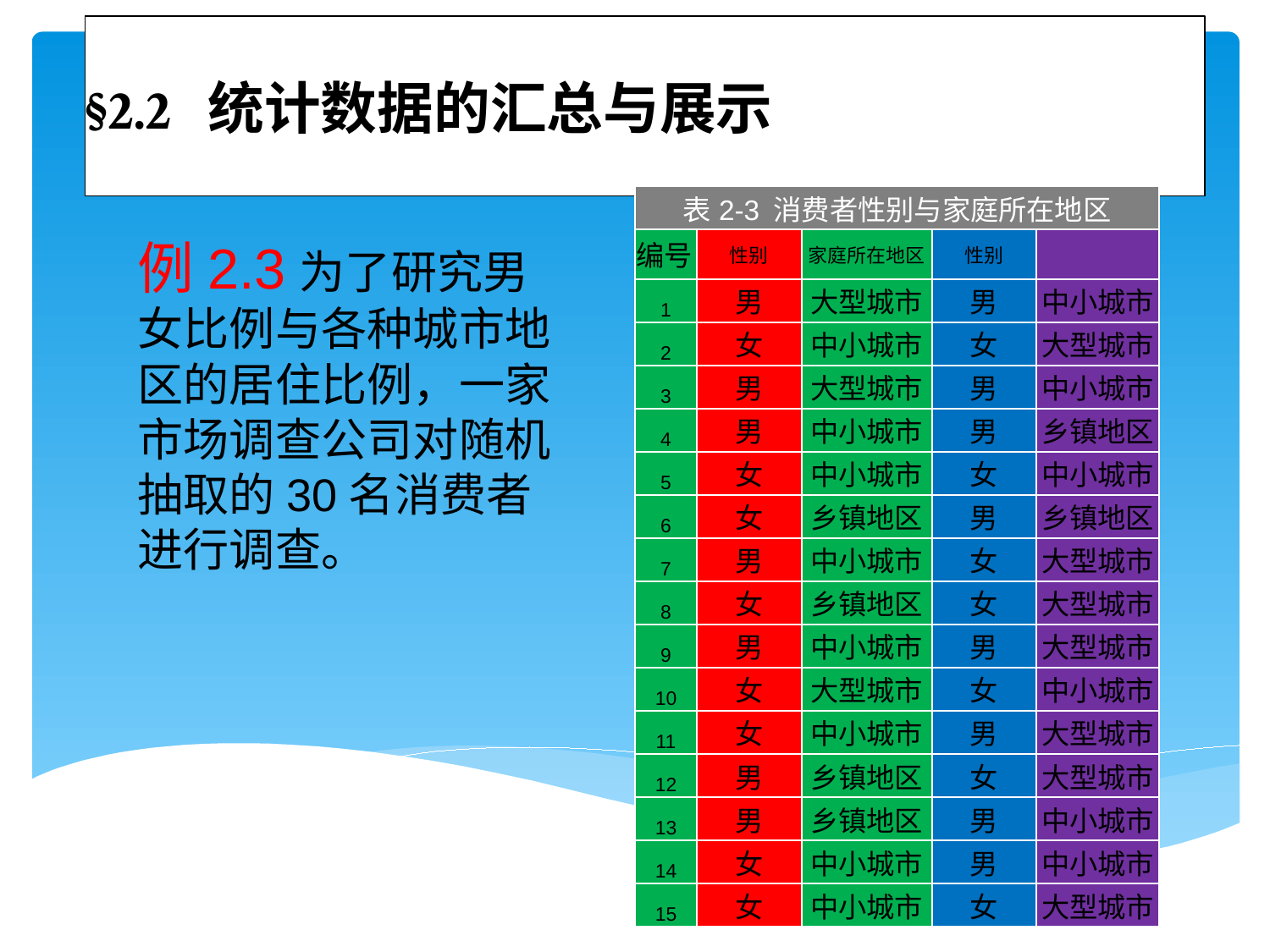

# §2.2  统计数据的汇总与展示
| 表2-3 消费者性别与家庭所在地区 |  |  |  |  |
| --- | --- | --- | --- | --- |
| 编号 | 性别 | 家庭所在地区 | 性别 |  |
| 1 | 男 | 大型城市 | 男 | 中小城市 |
| 2 | 女 | 中小城市 | 女 | 大型城市 |
| 3 | 男 | 大型城市 | 男 | 中小城市 |
| 4 | 男 | 中小城市 | 男 | 乡镇地区 |
| 5 | 女 | 中小城市 | 女 | 中小城市 |
| 6 | 女 | 乡镇地区 | 男 | 乡镇地区 |
| 7 | 男 | 中小城市 | 女 | 大型城市 |
| 8 | 女 | 乡镇地区 | 女 | 大型城市 |
| 9 | 男 | 中小城市 | 男 | 大型城市 |
| 10 | 女 | 大型城市 | 女 | 中小城市 |
| 11 | 女 | 中小城市 | 男 | 大型城市 |
| 12 | 男 | 乡镇地区 | 女 | 大型城市 |
| 13 | 男 | 乡镇地区 | 男 | 中小城市 |
| 14 | 女 | 中小城市 | 男 | 中小城市 |
| 15 | 女 | 中小城市 | 女 | 大型城市 |
例2.3为了研究男女比例与各种城市地区的居住比例，一家市场调查公司对随机抽取的30名消费者进行调查。